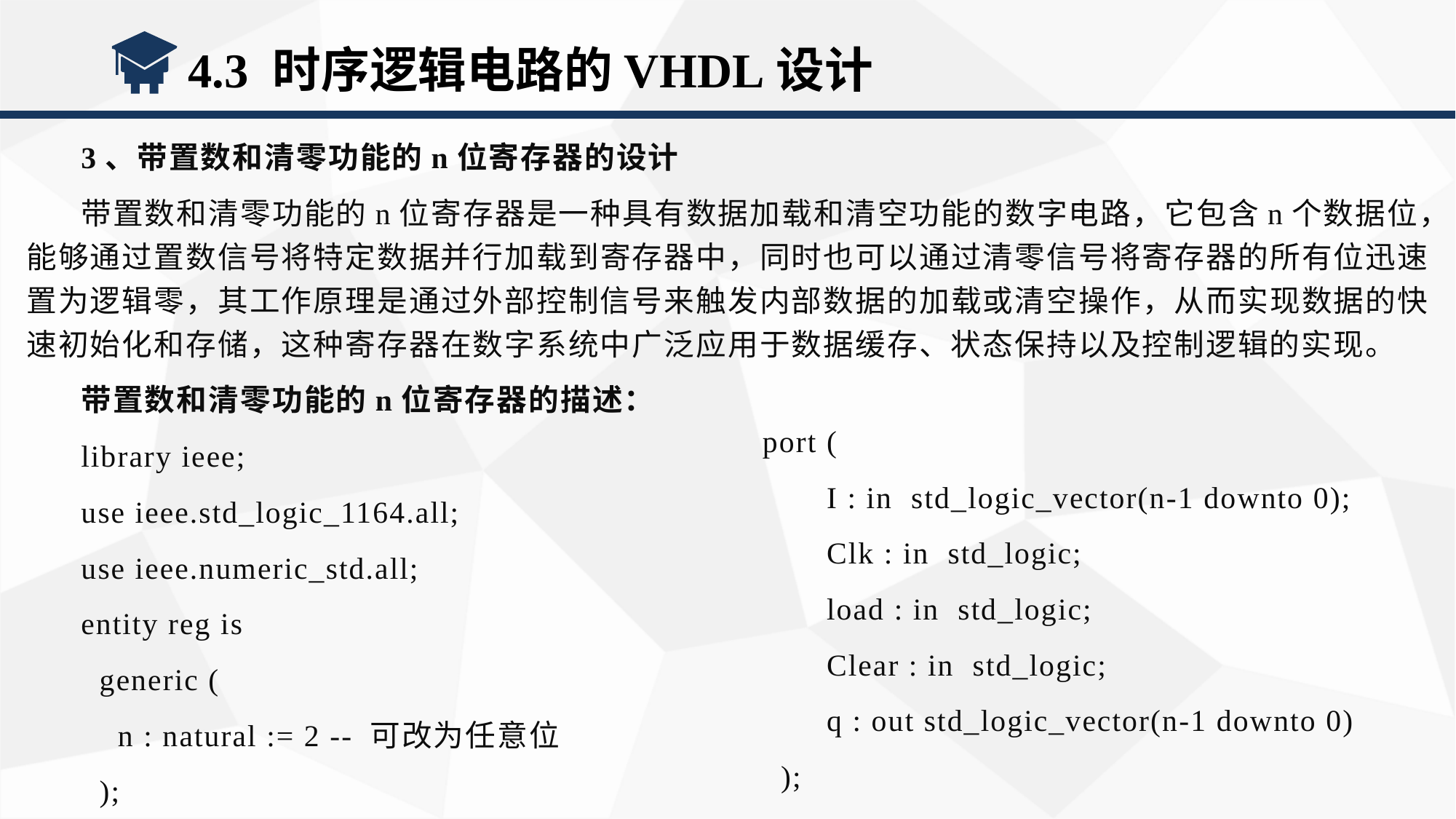

4.3 时序逻辑电路的VHDL设计

3、带置数和清零功能的n位寄存器的设计
带置数和清零功能的n位寄存器是一种具有数据加载和清空功能的数字电路，它包含n个数据位，能够通过置数信号将特定数据并行加载到寄存器中，同时也可以通过清零信号将寄存器的所有位迅速置为逻辑零，其工作原理是通过外部控制信号来触发内部数据的加载或清空操作，从而实现数据的快速初始化和存储，这种寄存器在数字系统中广泛应用于数据缓存、状态保持以及控制逻辑的实现。
带置数和清零功能的n位寄存器的描述：
library ieee;
use ieee.std_logic_1164.all;
use ieee.numeric_std.all;
entity reg is
  generic (
    n : natural := 2 -- 可改为任意位
  );

port (
       I : in  std_logic_vector(n-1 downto 0);
       Clk : in  std_logic;
       load : in  std_logic;
       Clear : in  std_logic;
       q : out std_logic_vector(n-1 downto 0)
  );